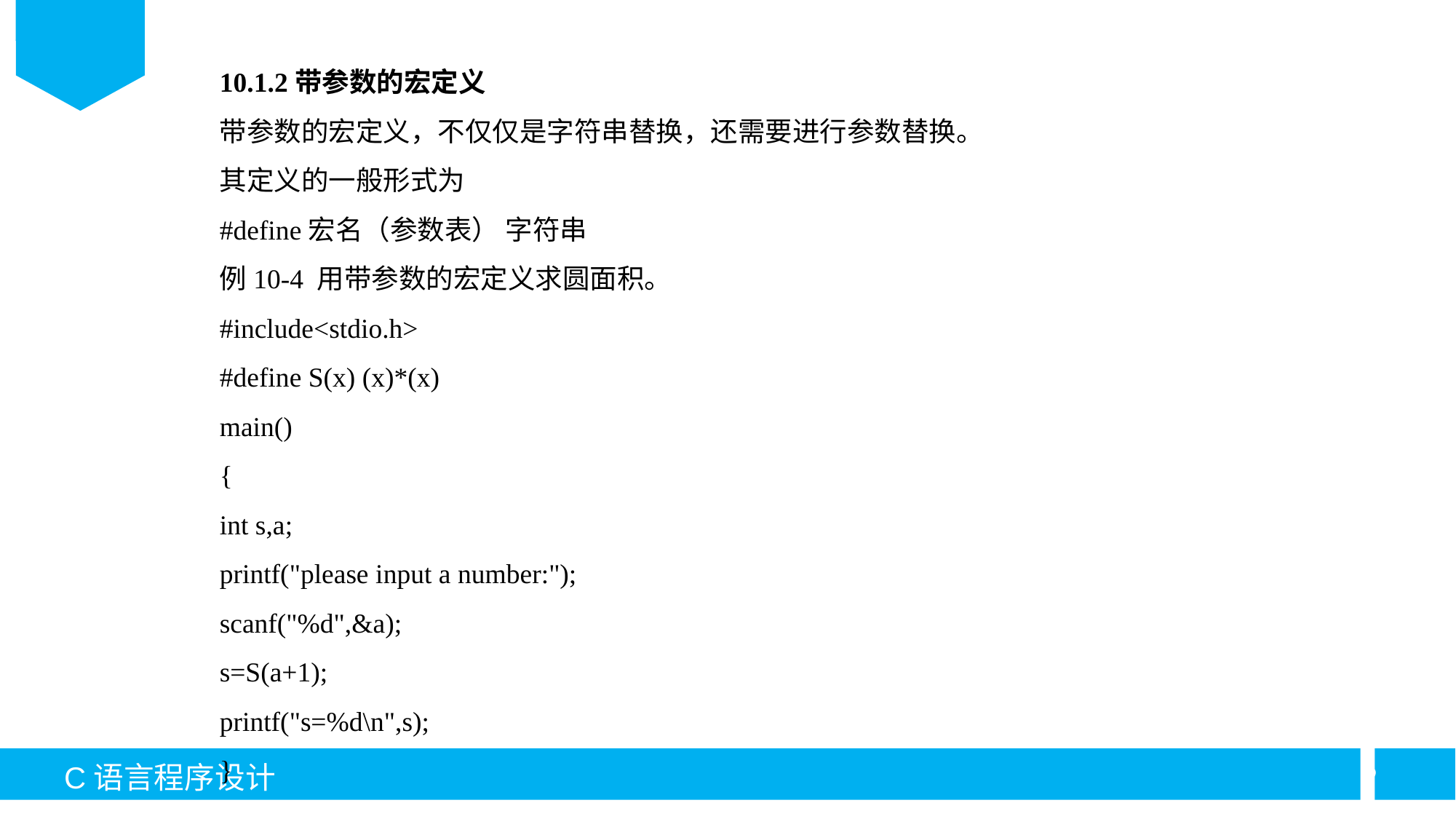

10.1.2带参数的宏定义
带参数的宏定义，不仅仅是字符串替换，还需要进行参数替换。
其定义的一般形式为
#define宏名（参数表） 字符串
例10-4 用带参数的宏定义求圆面积。
#include<stdio.h>
#define S(x) (x)*(x)
main()
{
int s,a;
printf("please input a number:");
scanf("%d",&a);
s=S(a+1);
printf("s=%d\n",s);
}